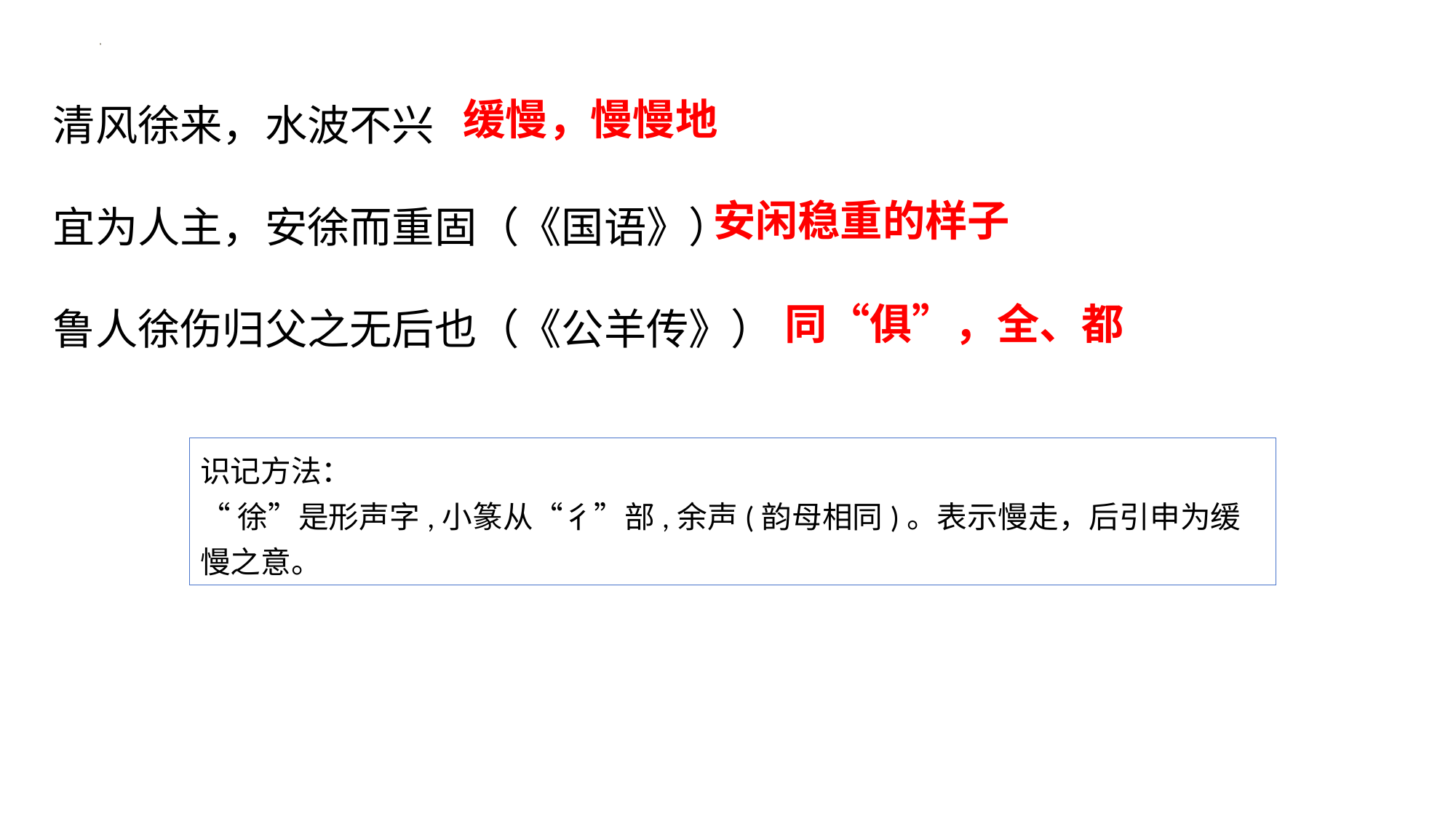

清风徐来，水波不兴
宜为人主，安徐而重固（《国语》）
鲁人徐伤归父之无后也（《公羊传》）
缓慢，慢慢地
安闲稳重的样子
同“俱”，全、都
识记方法：
“徐”是形声字,小篆从“彳”部,余声(韵母相同)。表示慢走，后引申为缓慢之意。